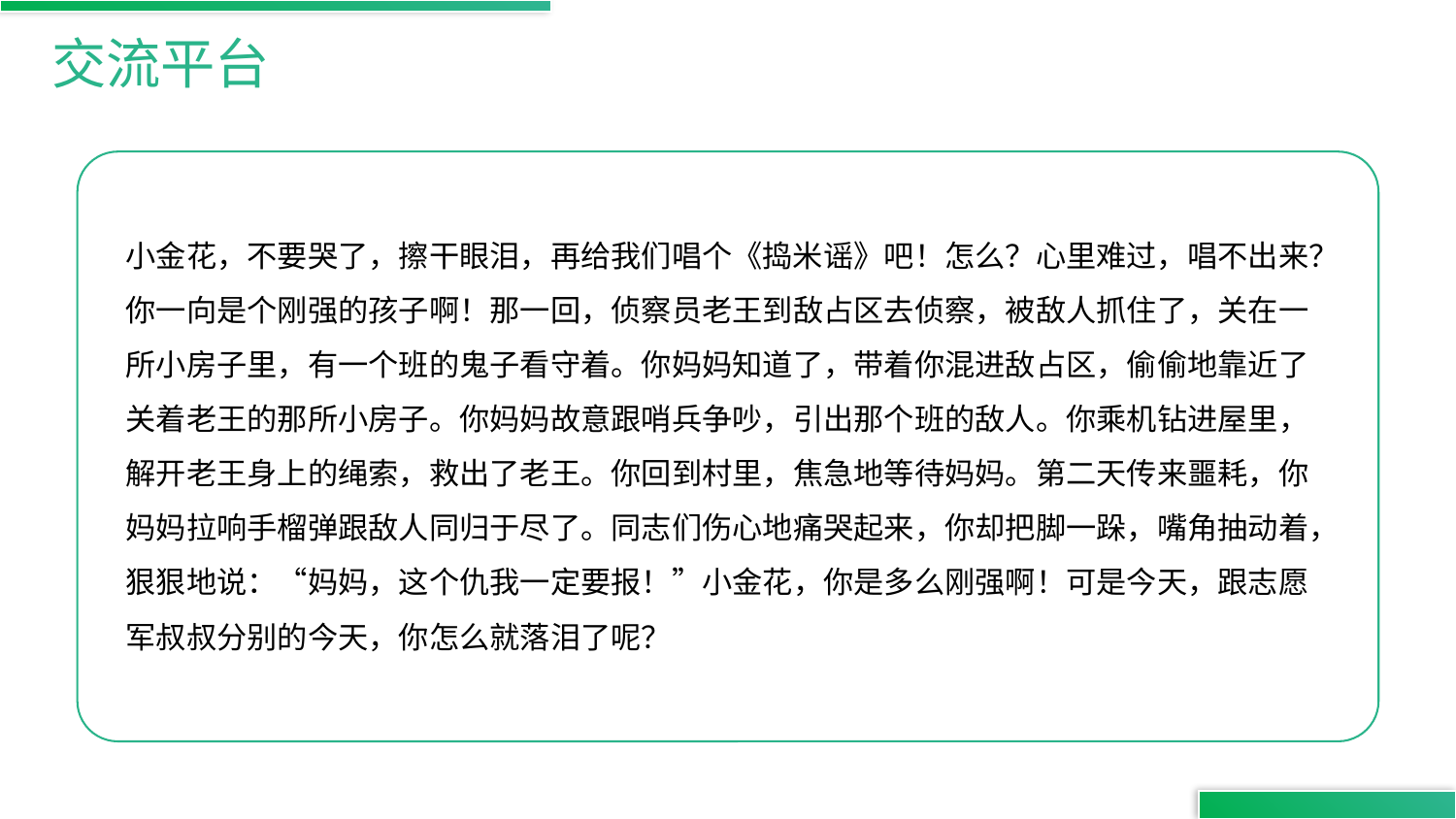

交流平台
小金花，不要哭了，擦干眼泪，再给我们唱个《捣米谣》吧！怎么？心里难过，唱不出来？你一向是个刚强的孩子啊！那一回，侦察员老王到敌占区去侦察，被敌人抓住了，关在一所小房子里，有一个班的鬼子看守着。你妈妈知道了，带着你混进敌占区，偷偷地靠近了关着老王的那所小房子。你妈妈故意跟哨兵争吵，引出那个班的敌人。你乘机钻进屋里，解开老王身上的绳索，救出了老王。你回到村里，焦急地等待妈妈。第二天传来噩耗，你妈妈拉响手榴弹跟敌人同归于尽了。同志们伤心地痛哭起来，你却把脚一跺，嘴角抽动着，狠狠地说：“妈妈，这个仇我一定要报！”小金花，你是多么刚强啊！可是今天，跟志愿军叔叔分别的今天，你怎么就落泪了呢？